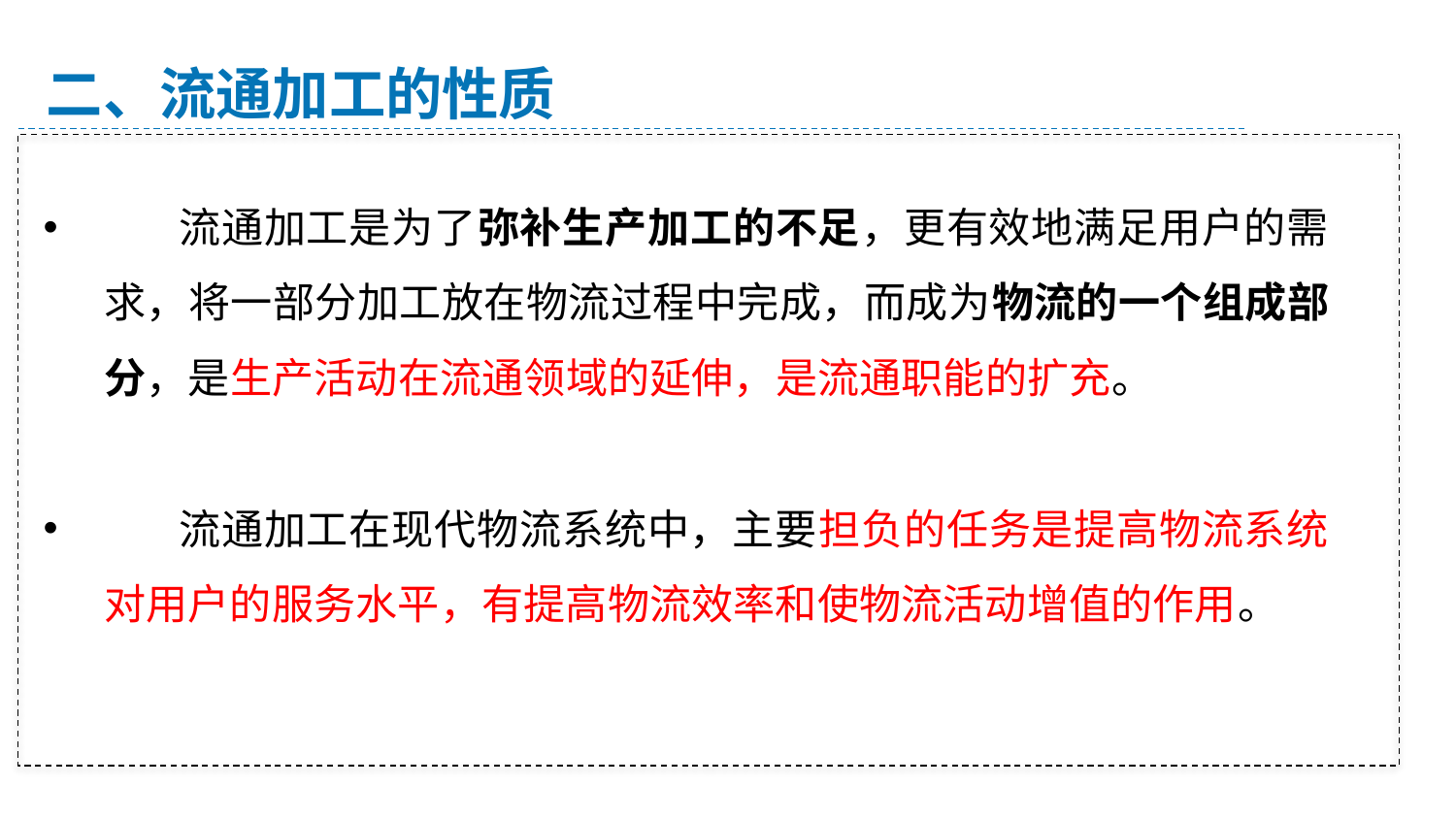

二、流通加工的性质

       流通加工是为了弥补生产加工的不足，更有效地满足用户的需求，将一部分加工放在物流过程中完成，而成为物流的一个组成部分，是生产活动在流通领域的延伸，是流通职能的扩充。

       流通加工在现代物流系统中，主要担负的任务是提高物流系统对用户的服务水平，有提高物流效率和使物流活动增值的作用。